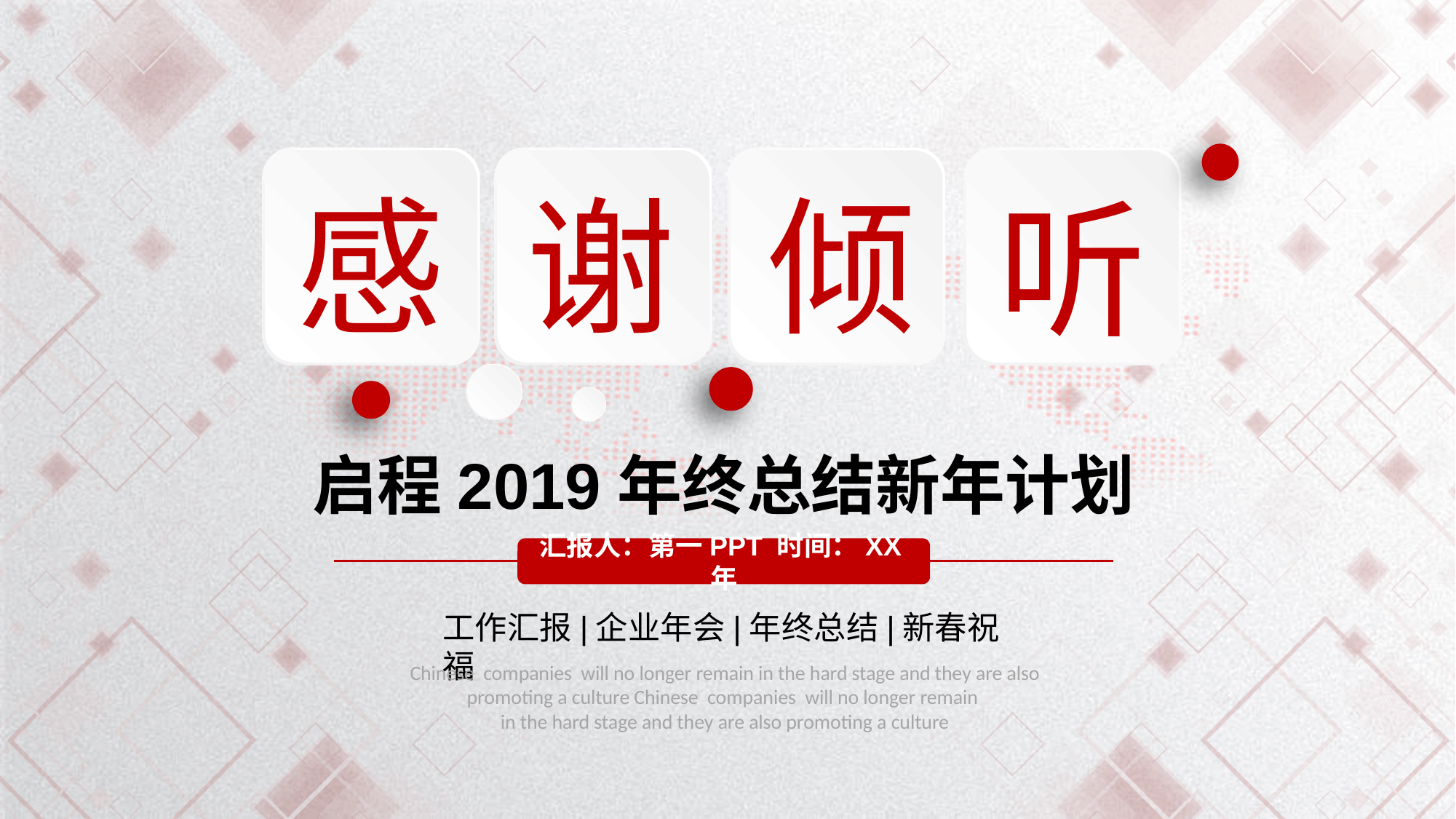

感
谢
倾
听

启程2019年终总结新年计划
汇报人：第一PPT 时间：XX年
工作汇报|企业年会|年终总结|新春祝福
Chinese  companies  will no longer remain in the hard stage and they are also promoting a culture Chinese  companies  will no longer remain
in the hard stage and they are also promoting a culture